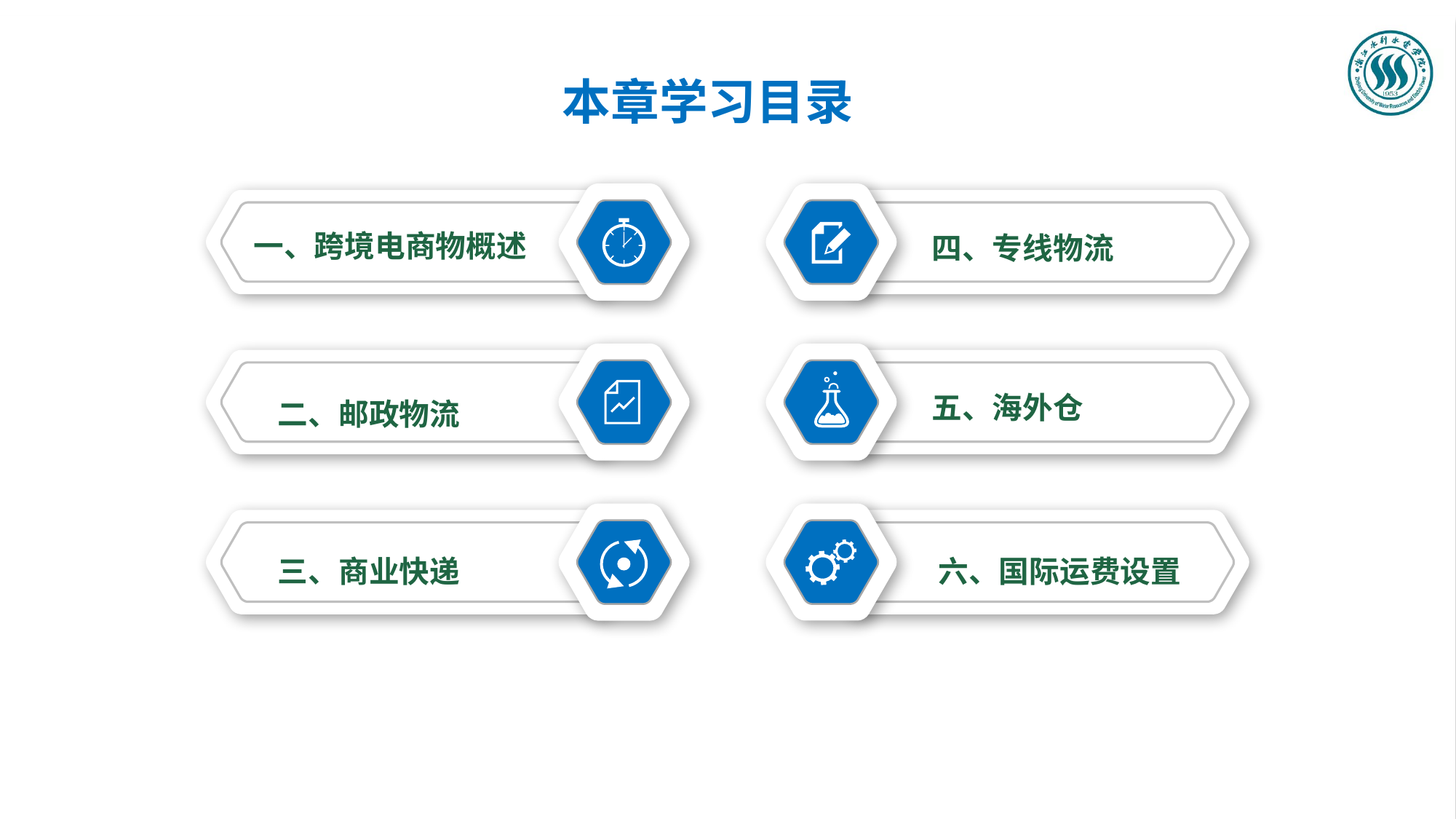

本章学习目录

一、跨境电商物概述

四、专线物流

二、邮政物流

五、海外仓

三、商业快递

六、国际运费设置